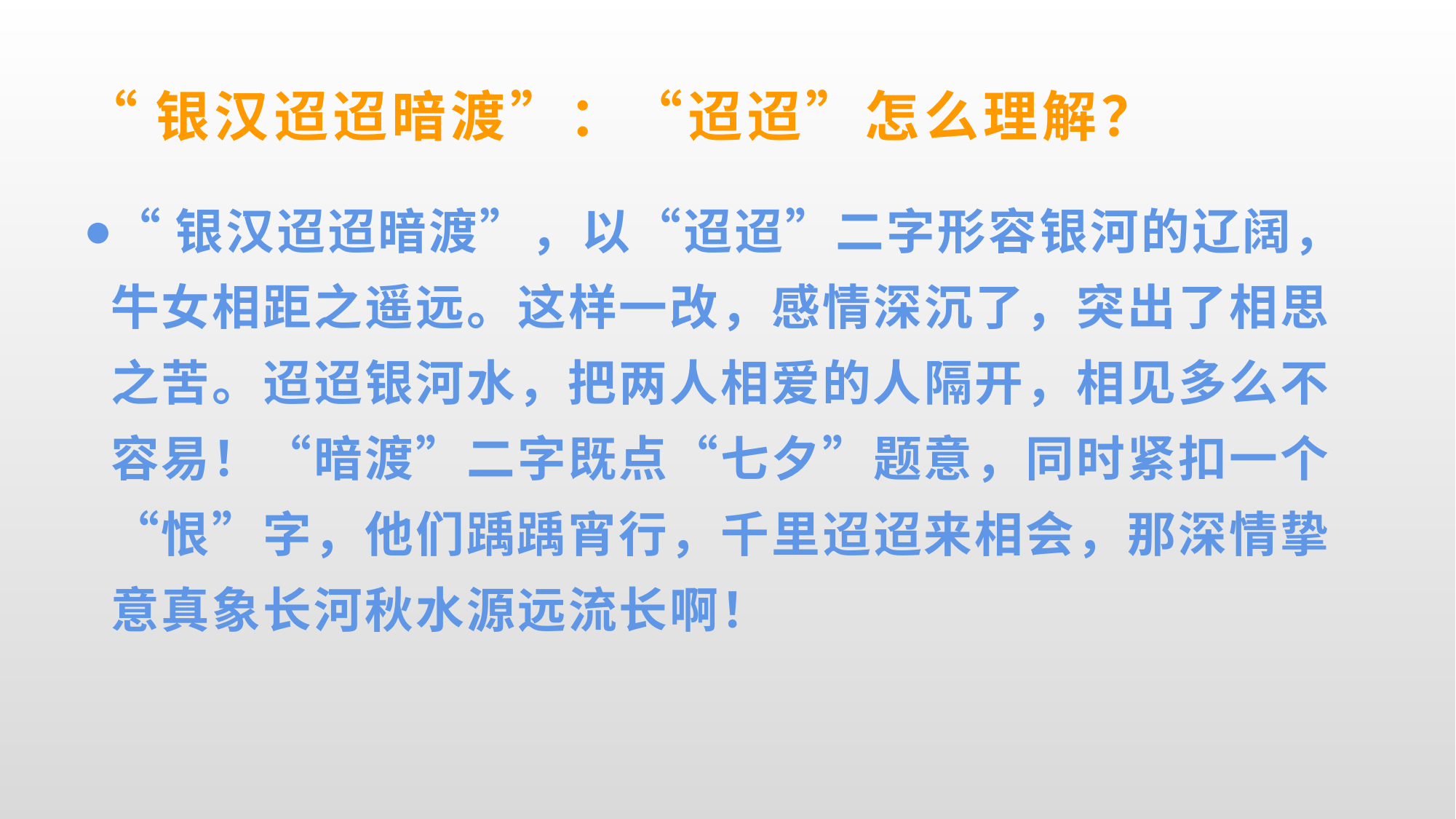

# “银汉迢迢暗渡”：“迢迢”怎么理解？
“银汉迢迢暗渡”，以“迢迢”二字形容银河的辽阔，牛女相距之遥远。这样一改，感情深沉了，突出了相思之苦。迢迢银河水，把两人相爱的人隔开，相见多么不容易！“暗渡”二字既点“七夕”题意，同时紧扣一个“恨”字，他们踽踽宵行，千里迢迢来相会，那深情挚意真象长河秋水源远流长啊！